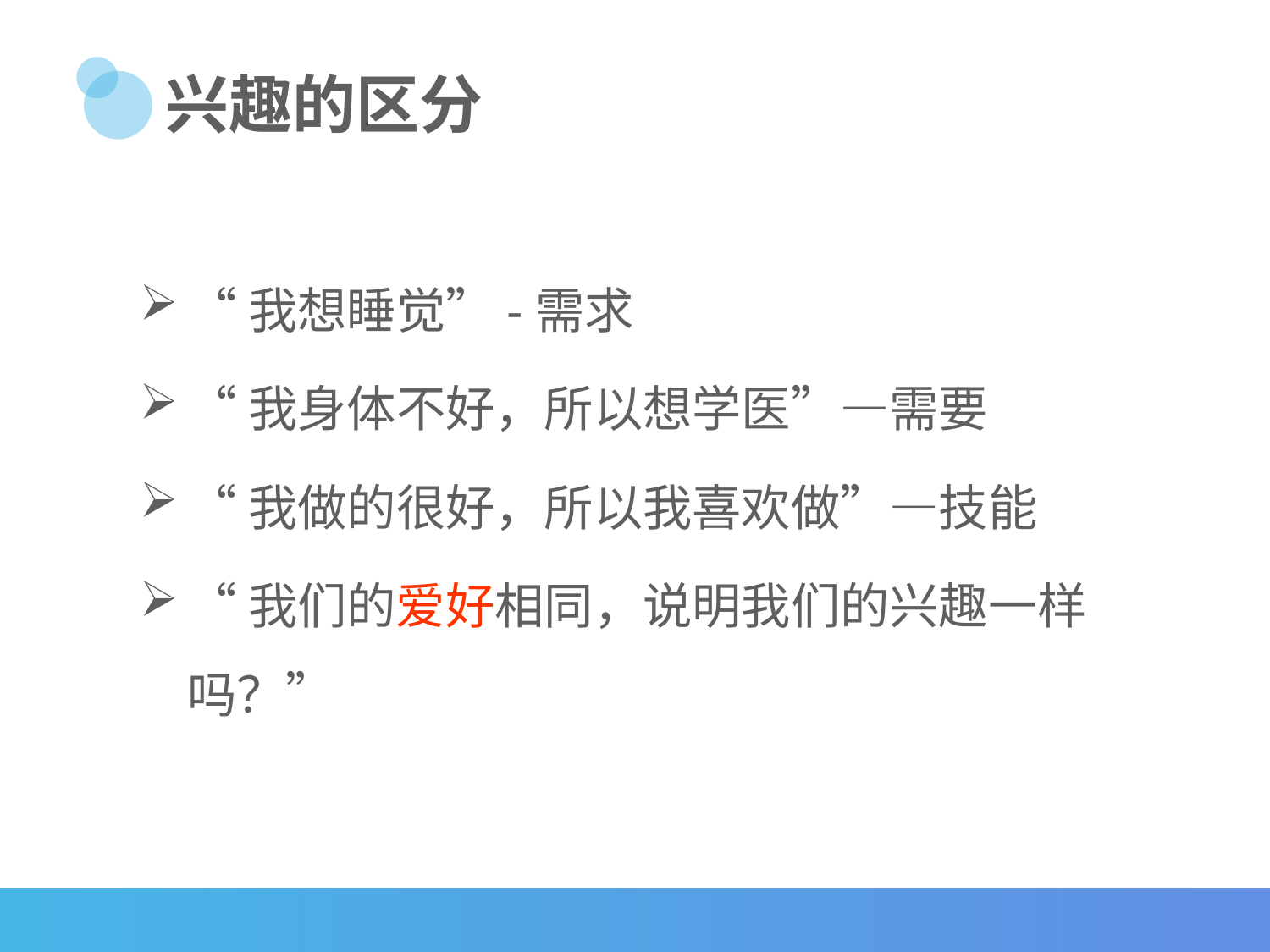

# 兴趣的区分

“我想睡觉”-需求
“我身体不好，所以想学医”—需要
“我做的很好，所以我喜欢做”—技能
“我们的爱好相同，说明我们的兴趣一样吗？”

8